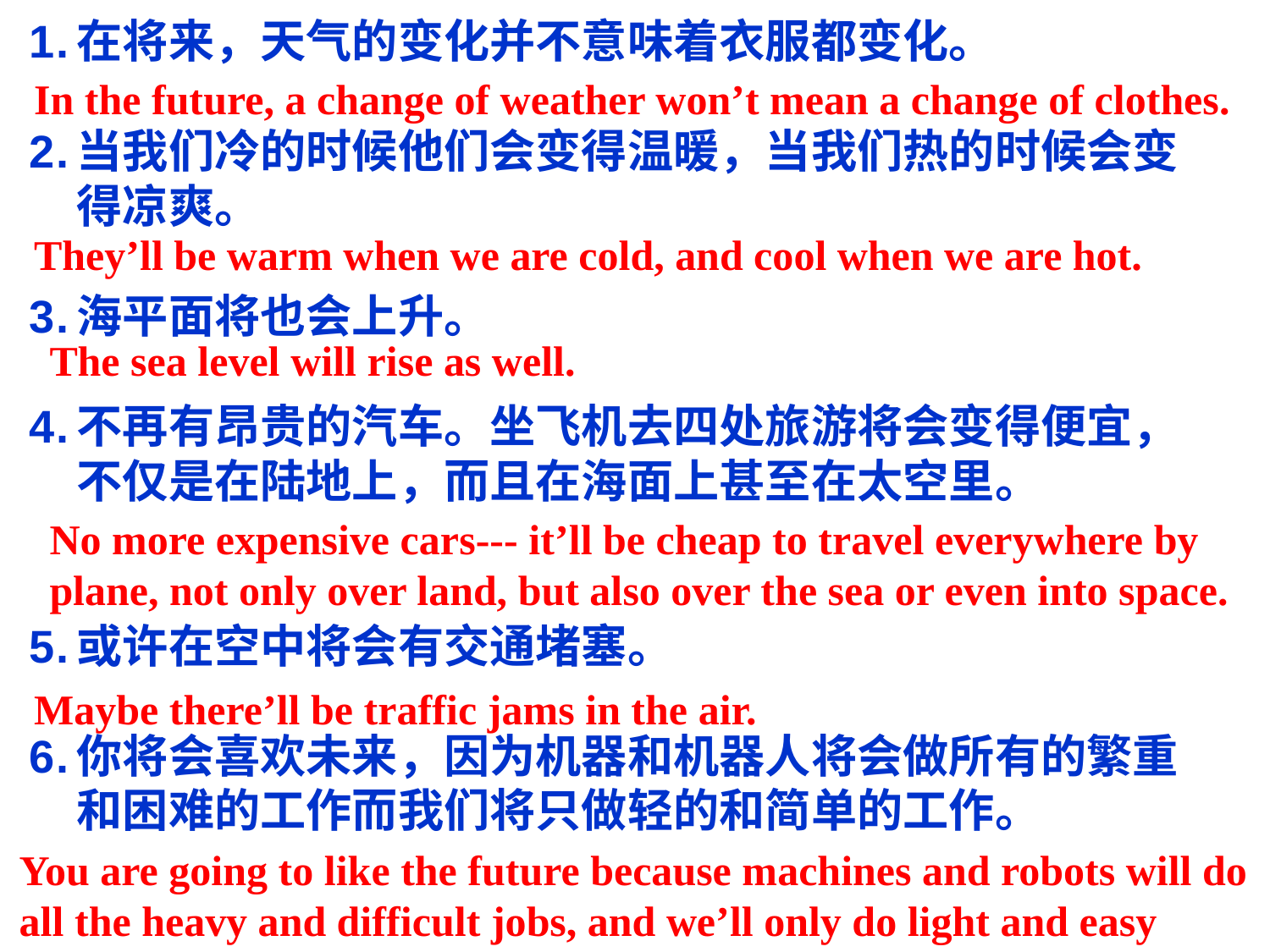

在将来，天气的变化并不意味着衣服都变化。

当我们冷的时候他们会变得温暖，当我们热的时候会变得凉爽。

海平面将也会上升。

不再有昂贵的汽车。坐飞机去四处旅游将会变得便宜，不仅是在陆地上，而且在海面上甚至在太空里。

或许在空中将会有交通堵塞。

你将会喜欢未来，因为机器和机器人将会做所有的繁重和困难的工作而我们将只做轻的和简单的工作。
In the future, a change of weather won’t mean a change of clothes.
They’ll be warm when we are cold, and cool when we are hot.
The sea level will rise as well.
No more expensive cars--- it’ll be cheap to travel everywhere by plane, not only over land, but also over the sea or even into space.
Maybe there’ll be traffic jams in the air.
You are going to like the future because machines and robots will do all the heavy and difficult jobs, and we’ll only do light and easy work.